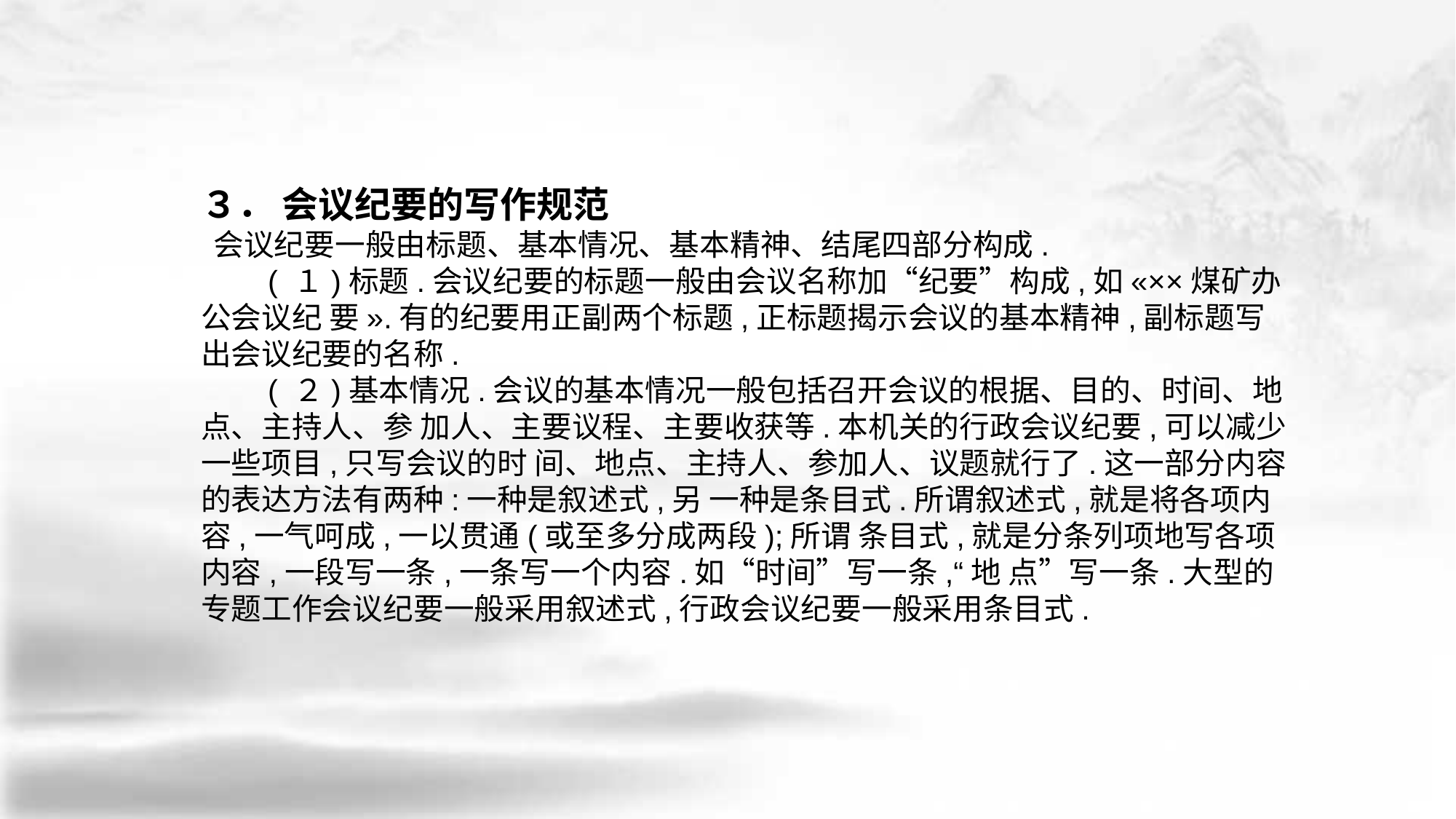

３． 会议纪要的写作规范
 会议纪要一般由标题、基本情况、基本精神、结尾四部分构成.
        ( １)标题.会议纪要的标题一般由会议名称加“纪要”构成,如«××煤矿办公会议纪 要».有的纪要用正副两个标题,正标题揭示会议的基本精神,副标题写出会议纪要的名称.
        ( ２)基本情况.会议的基本情况一般包括召开会议的根据、目的、时间、地点、主持人、参 加人、主要议程、主要收获等.本机关的行政会议纪要,可以减少一些项目,只写会议的时 间、地点、主持人、参加人、议题就行了.这一部分内容的表达方法有两种:一种是叙述式,另 一种是条目式.所谓叙述式,就是将各项内容,一气呵成,一以贯通(或至多分成两段);所谓 条目式,就是分条列项地写各项内容,一段写一条,一条写一个内容.如“时间”写一条,“地 点”写一条.大型的专题工作会议纪要一般采用叙述式,行政会议纪要一般采用条目式.